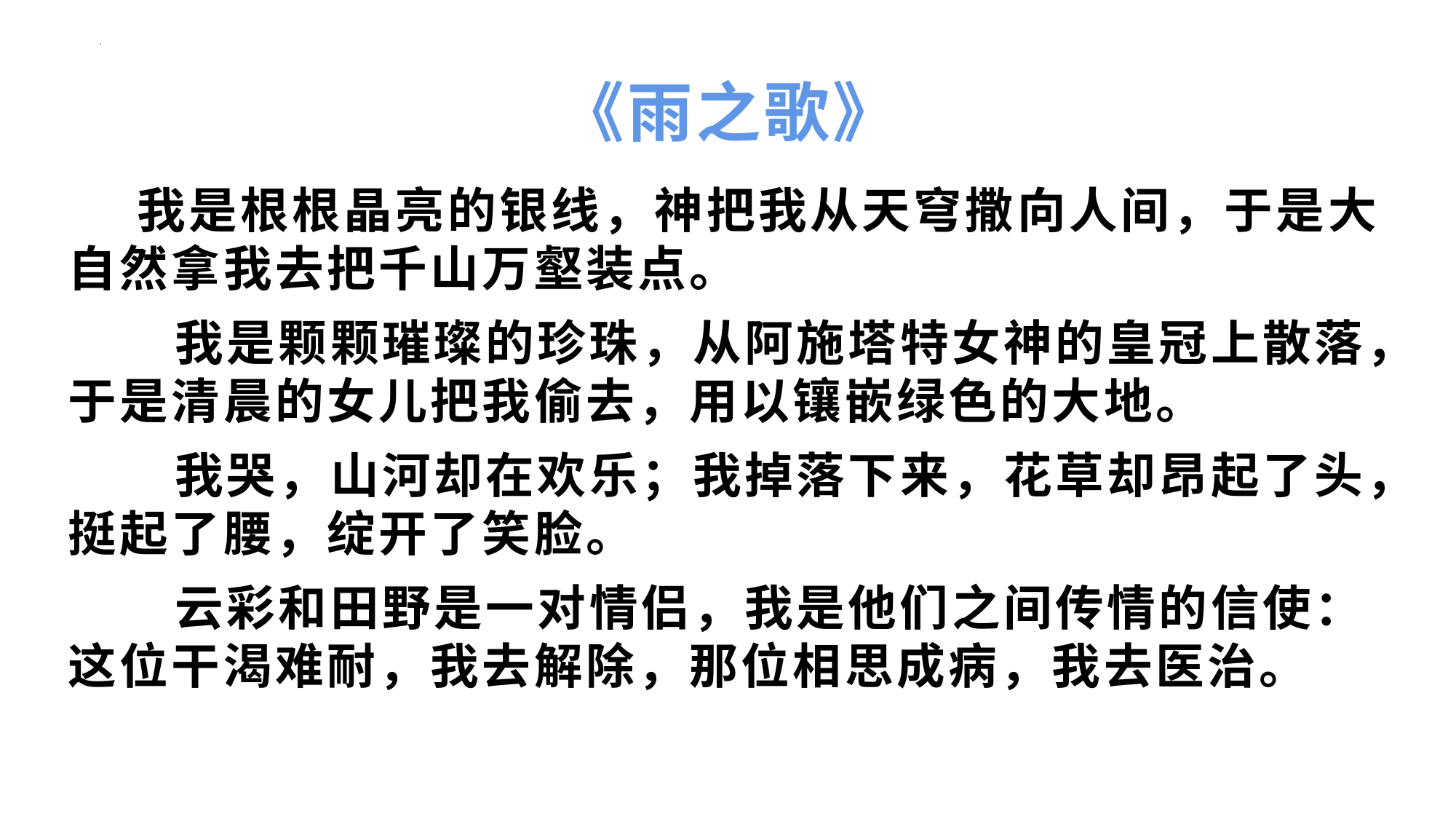

《雨之歌》
    我是根根晶亮的银线，神把我从天穹撒向人间，于是大自然拿我去把千山万壑装点。
我是颗颗璀璨的珍珠，从阿施塔特女神的皇冠上散落，于是清晨的女儿把我偷去，用以镶嵌绿色的大地。
我哭，山河却在欢乐；我掉落下来，花草却昂起了头，挺起了腰，绽开了笑脸。
云彩和田野是一对情侣，我是他们之间传情的信使：这位干渴难耐，我去解除，那位相思成病，我去医治。